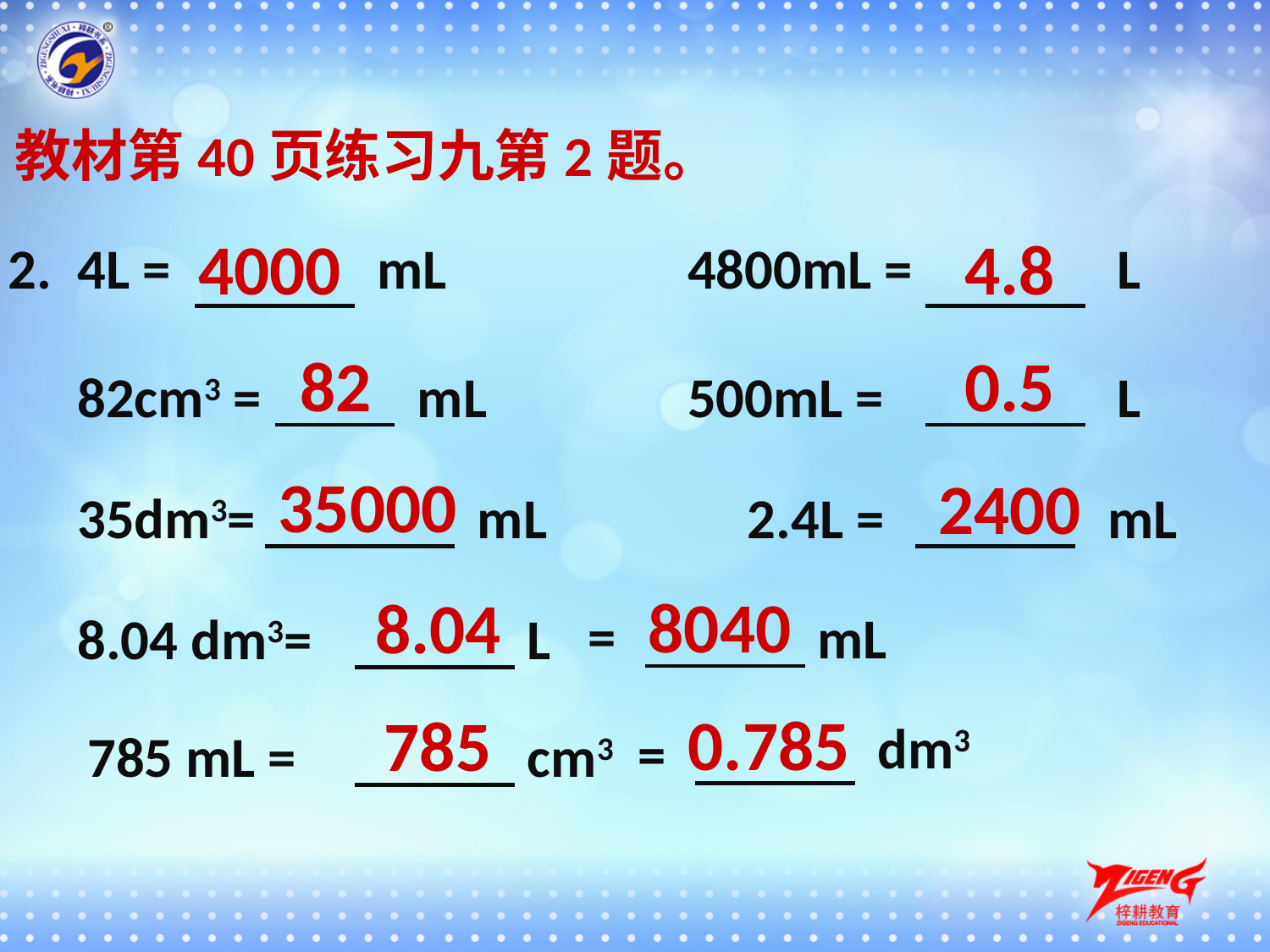

教材第40页练习九第2题。
4000
4.8
4L =
mL
4800mL =
L
2.
82
0.5
82cm3 =
mL
500mL =
L
35000
2400
35dm3=
mL
2.4L =
mL
8040
8.04
=
mL
8.04 dm3=
L
0.785
785
dm3
=
785 mL =
cm3